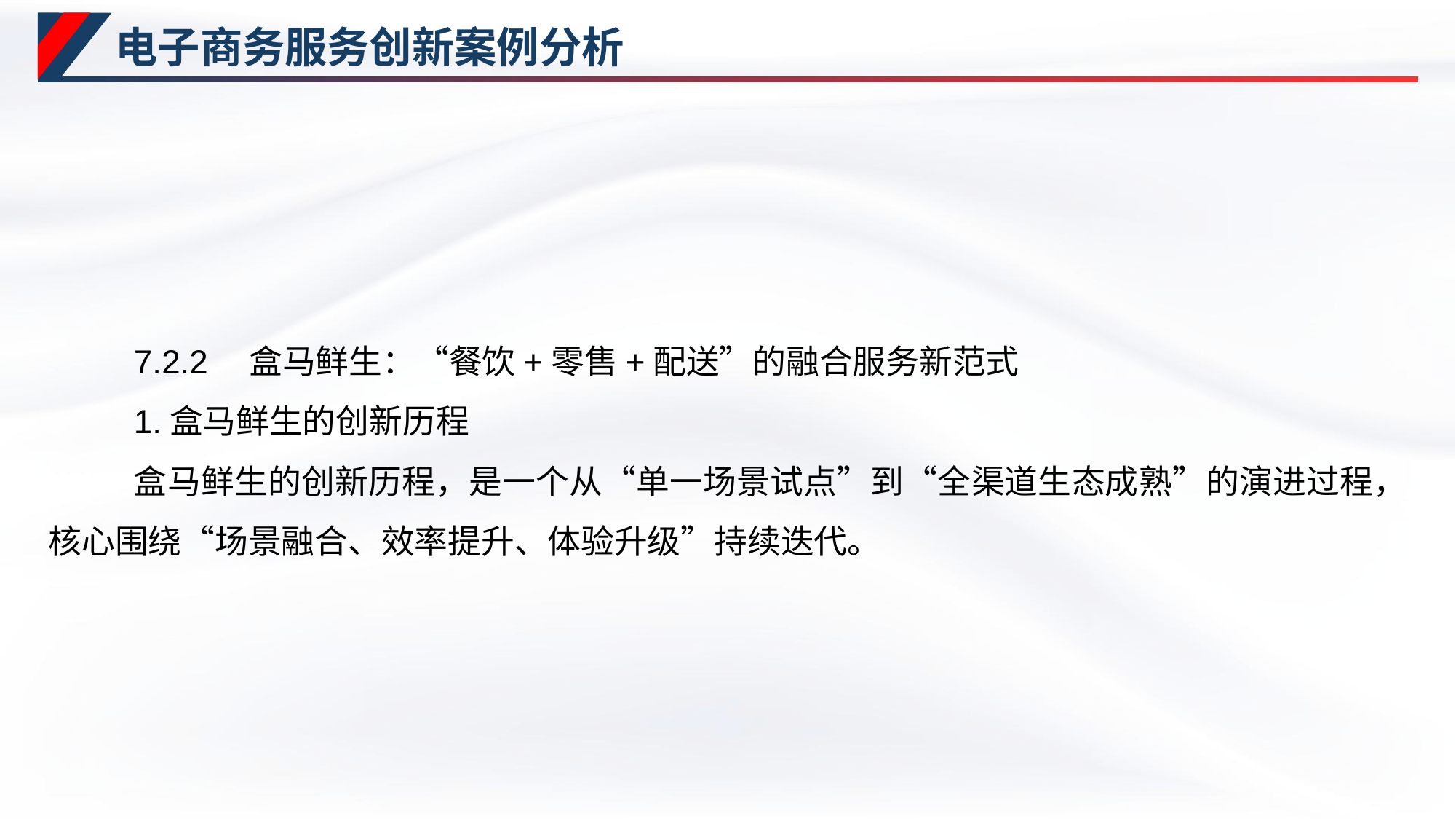

# 电子商务服务创新案例分析
7.2.2　盒马鲜生：“餐饮+零售+配送”的融合服务新范式
1.盒马鲜生的创新历程
盒马鲜生的创新历程，是一个从“单一场景试点”到“全渠道生态成熟”的演进过程，核心围绕“场景融合、效率提升、体验升级”持续迭代。